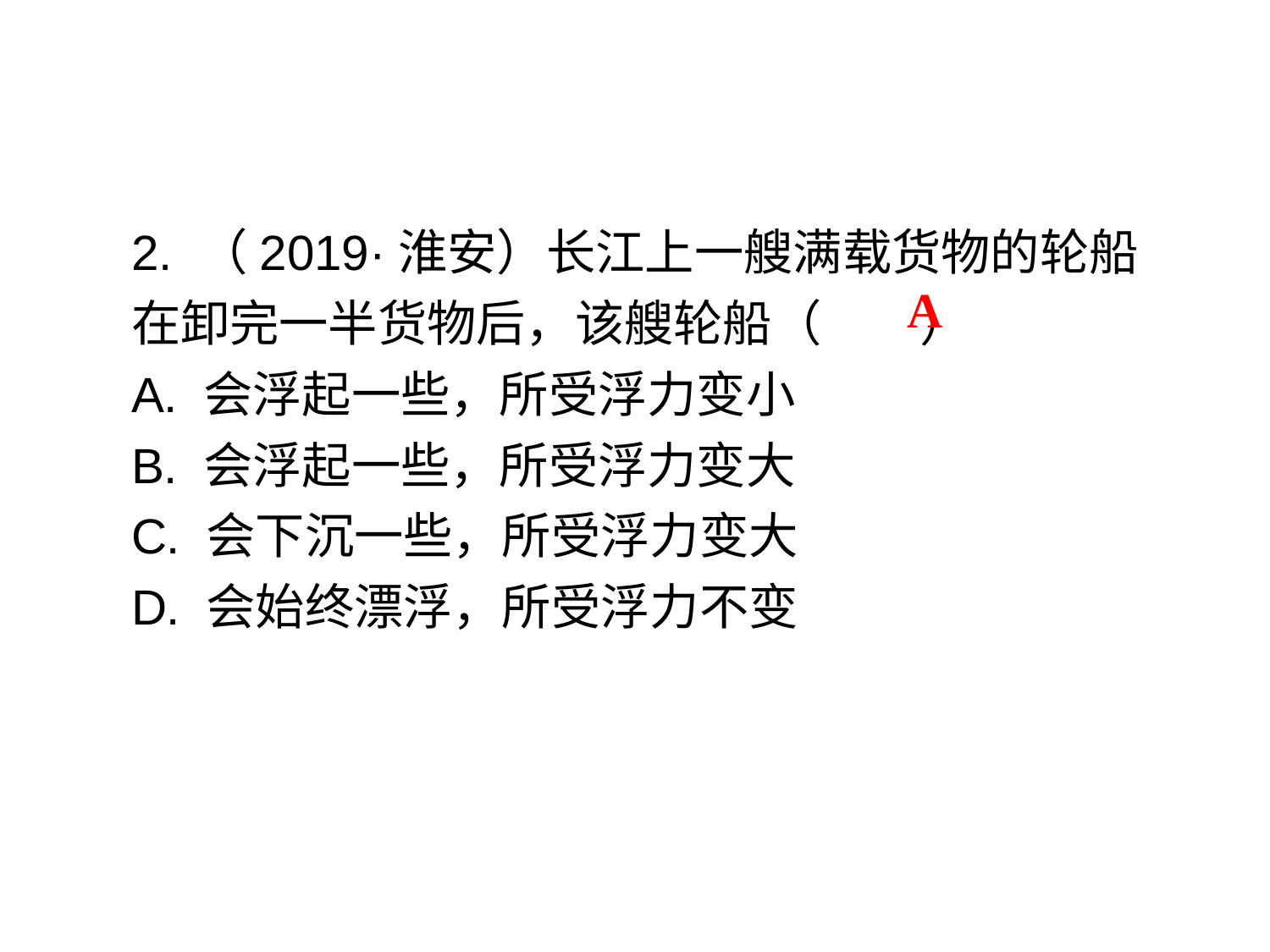

2. （2019·淮安）长江上一艘满载货物的轮船在卸完一半货物后，该艘轮船（　　）
A. 会浮起一些，所受浮力变小
B. 会浮起一些，所受浮力变大
C. 会下沉一些，所受浮力变大
D. 会始终漂浮，所受浮力不变
A